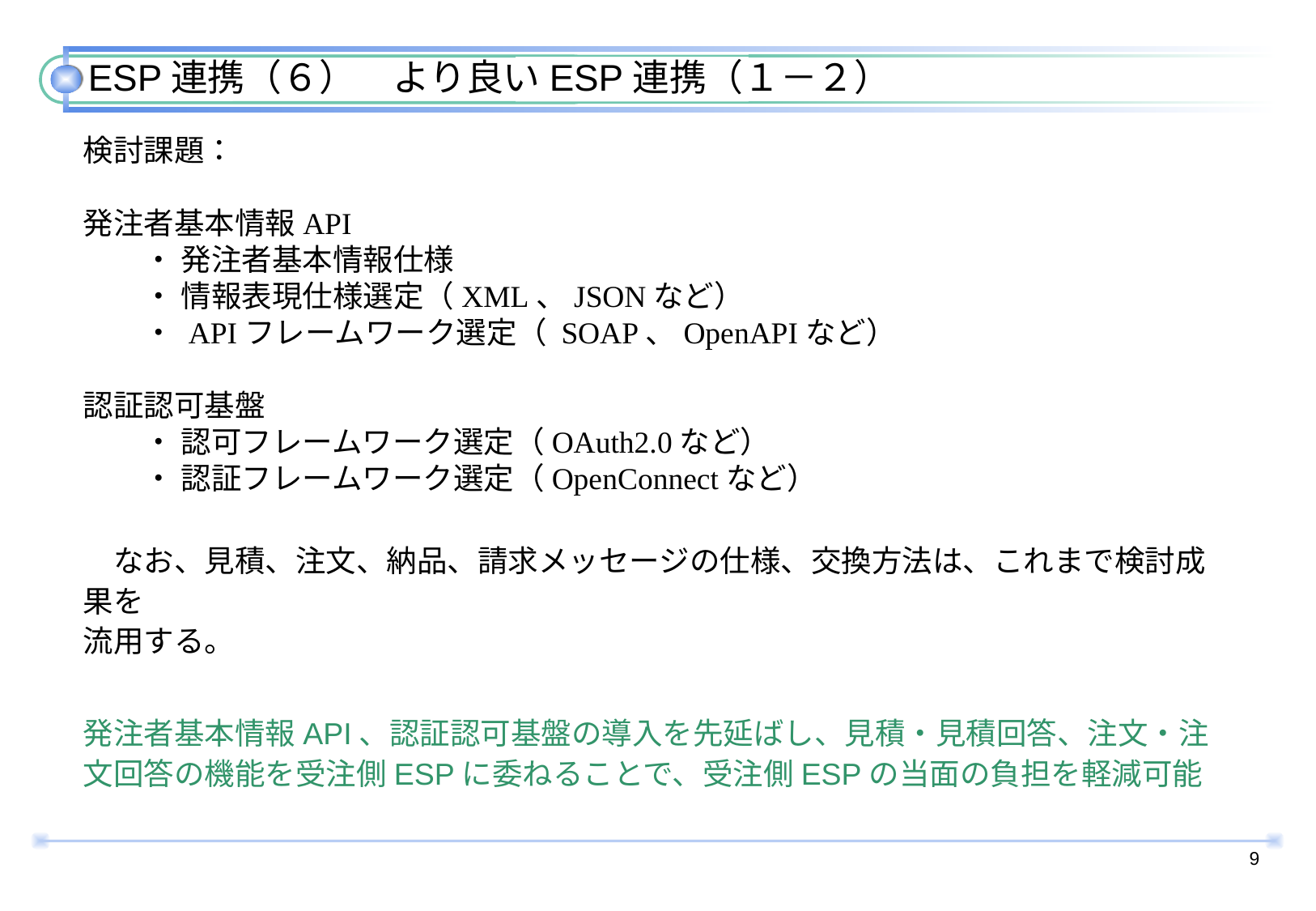

# ESP連携（６）　より良いESP連携（１－２）
検討課題：

発注者基本情報API
　　・ 発注者基本情報仕様
　　・ 情報表現仕様選定（XML、JSONなど）
　　・ APIフレームワーク選定（ SOAP、OpenAPIなど）

認証認可基盤
　　・ 認可フレームワーク選定（OAuth2.0など）
　　・ 認証フレームワーク選定（OpenConnectなど）
　なお、見積、注文、納品、請求メッセージの仕様、交換方法は、これまで検討成果を
流用する。

発注者基本情報API、認証認可基盤の導入を先延ばし、見積・見積回答、注文・注文回答の機能を受注側ESPに委ねることで、受注側ESPの当面の負担を軽減可能
9